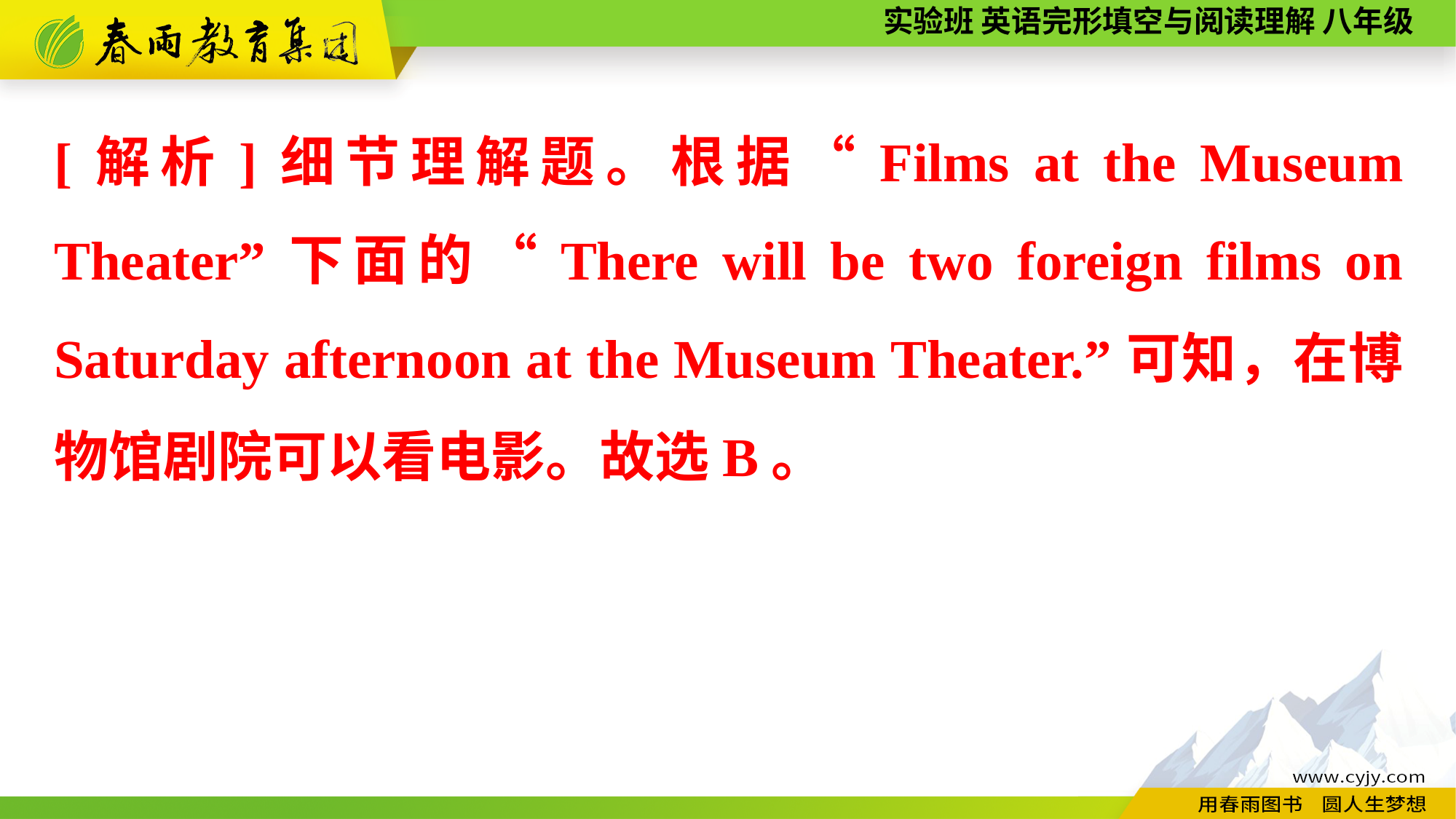

[解析]细节理解题。根据“Films at the Museum Theater”下面的“There will be two foreign films on Saturday afternoon at the Museum Theater.”可知，在博物馆剧院可以看电影。故选B。